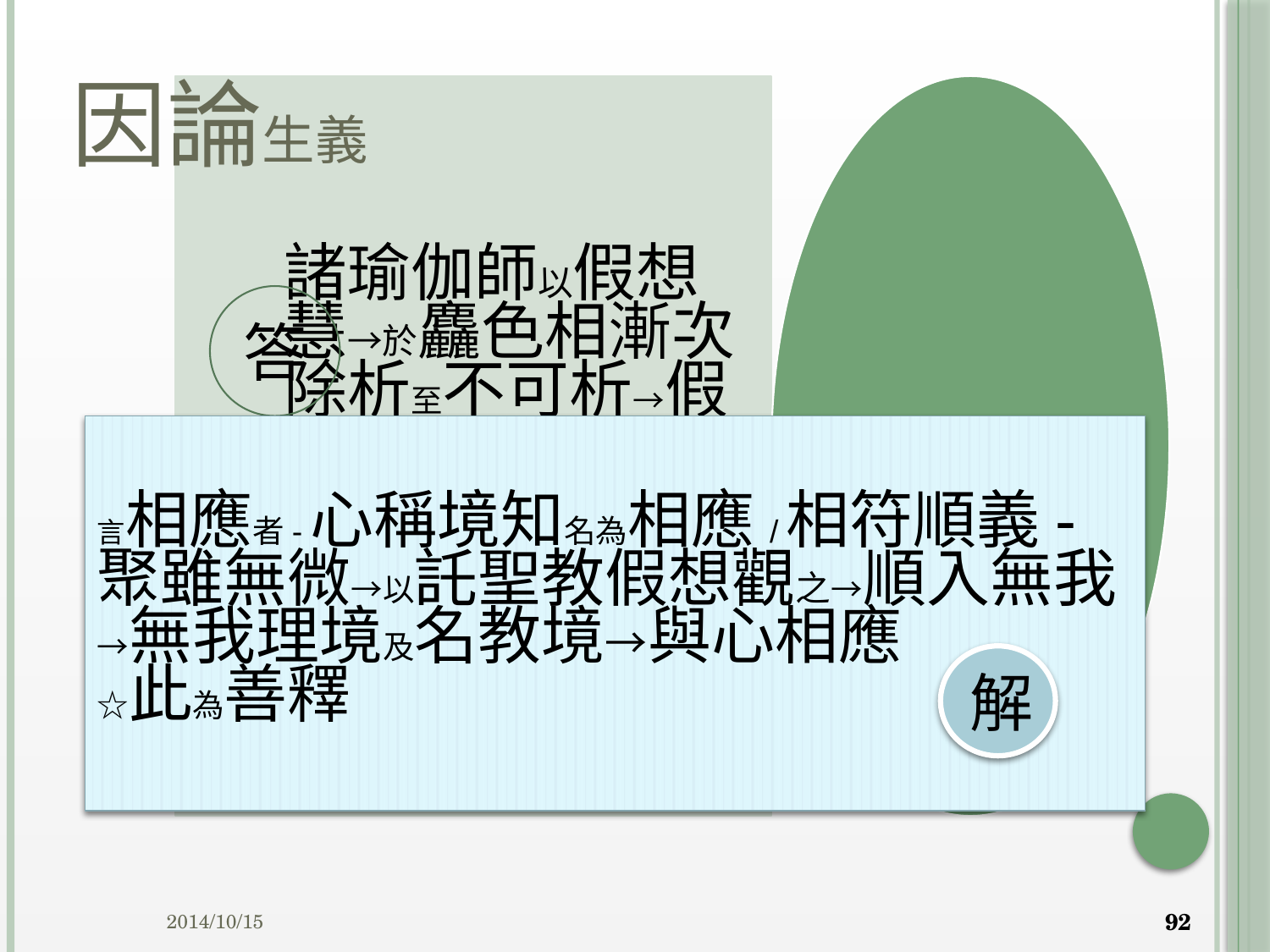

# 因論生義
問
答
言相應者-心稱境知名為相應/相符順義-  聚雖無微→以託聖教假想觀之→順入無我→無我理境及名教境→與心相應                      ☆此為善釋
解
2014/10/15
92